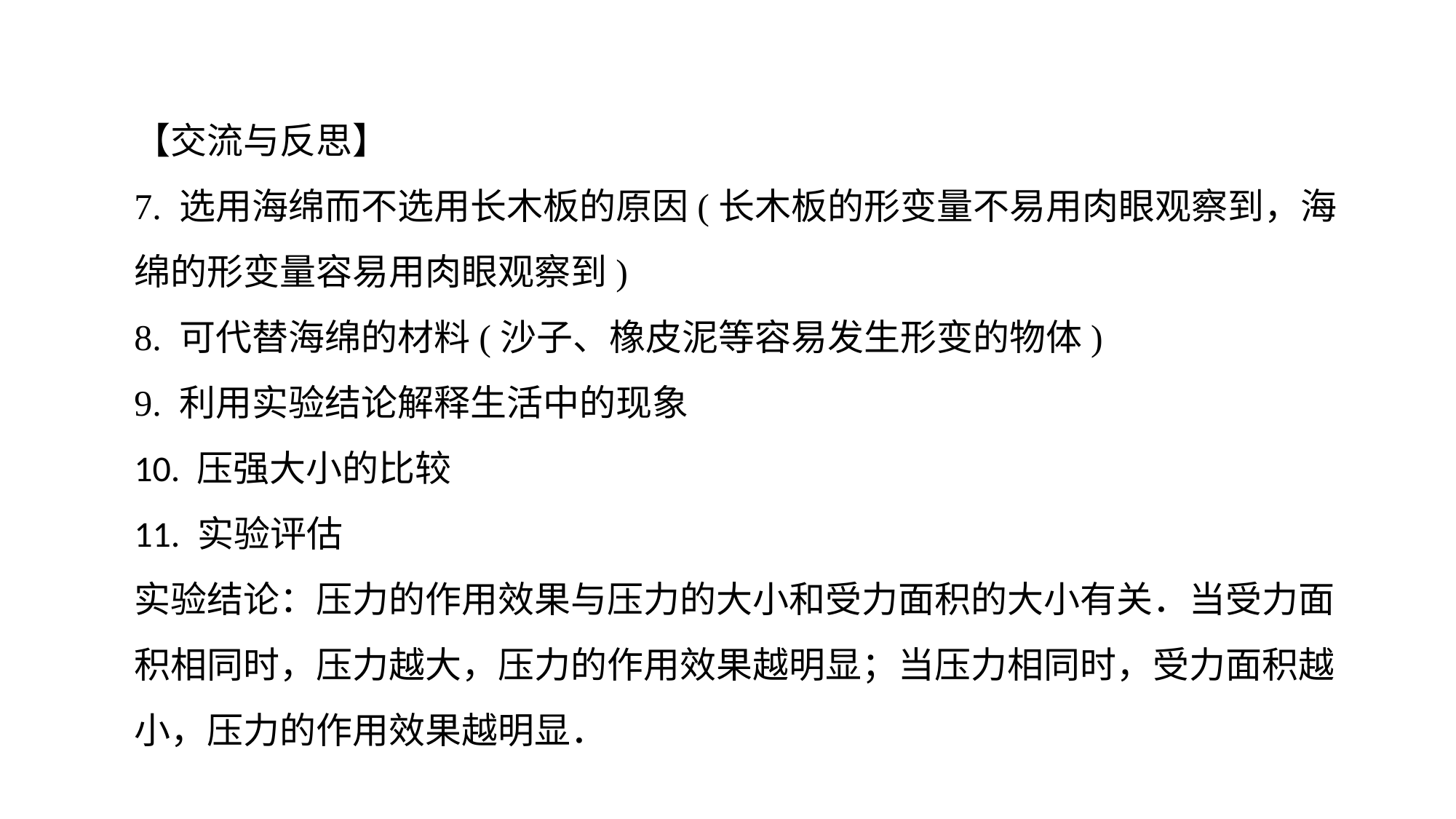

【交流与反思】
7. 选用海绵而不选用长木板的原因(长木板的形变量不易用肉眼观察到，海绵的形变量容易用肉眼观察到)8. 可代替海绵的材料(沙子、橡皮泥等容易发生形变的物体)9. 利用实验结论解释生活中的现象10. 压强大小的比较11. 实验评估实验结论：压力的作用效果与压力的大小和受力面积的大小有关．当受力面积相同时，压力越大，压力的作用效果越明显；当压力相同时，受力面积越小，压力的作用效果越明显．